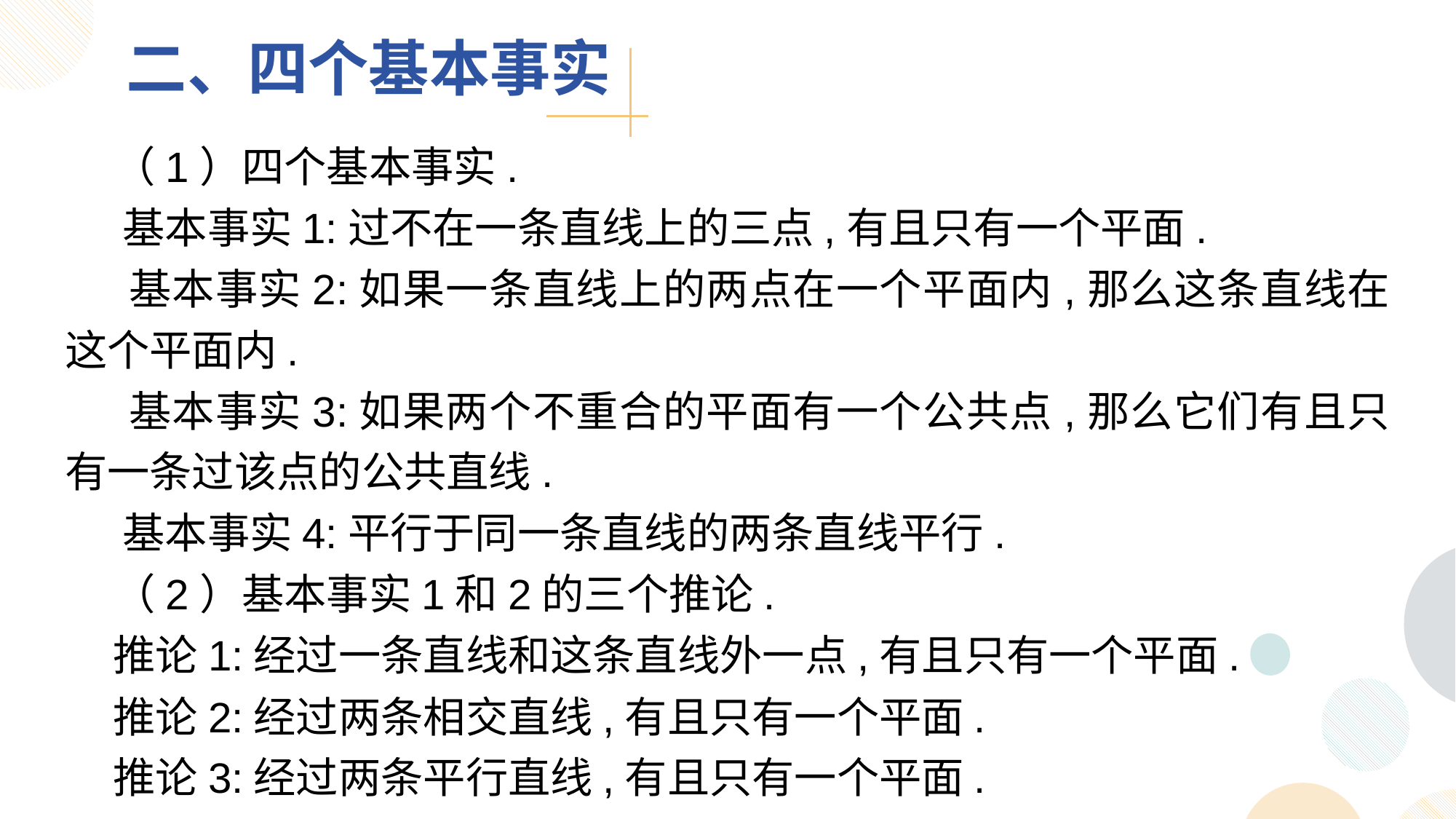

二、四个基本事实
    （1）四个基本事实.
     基本事实1:过不在一条直线上的三点,有且只有一个平面.
     基本事实2:如果一条直线上的两点在一个平面内,那么这条直线在这个平面内.
     基本事实3:如果两个不重合的平面有一个公共点,那么它们有且只有一条过该点的公共直线.
     基本事实4:平行于同一条直线的两条直线平行.
    （2）基本事实1和2的三个推论.
    推论1:经过一条直线和这条直线外一点,有且只有一个平面.
    推论2:经过两条相交直线,有且只有一个平面.
    推论3:经过两条平行直线,有且只有一个平面.